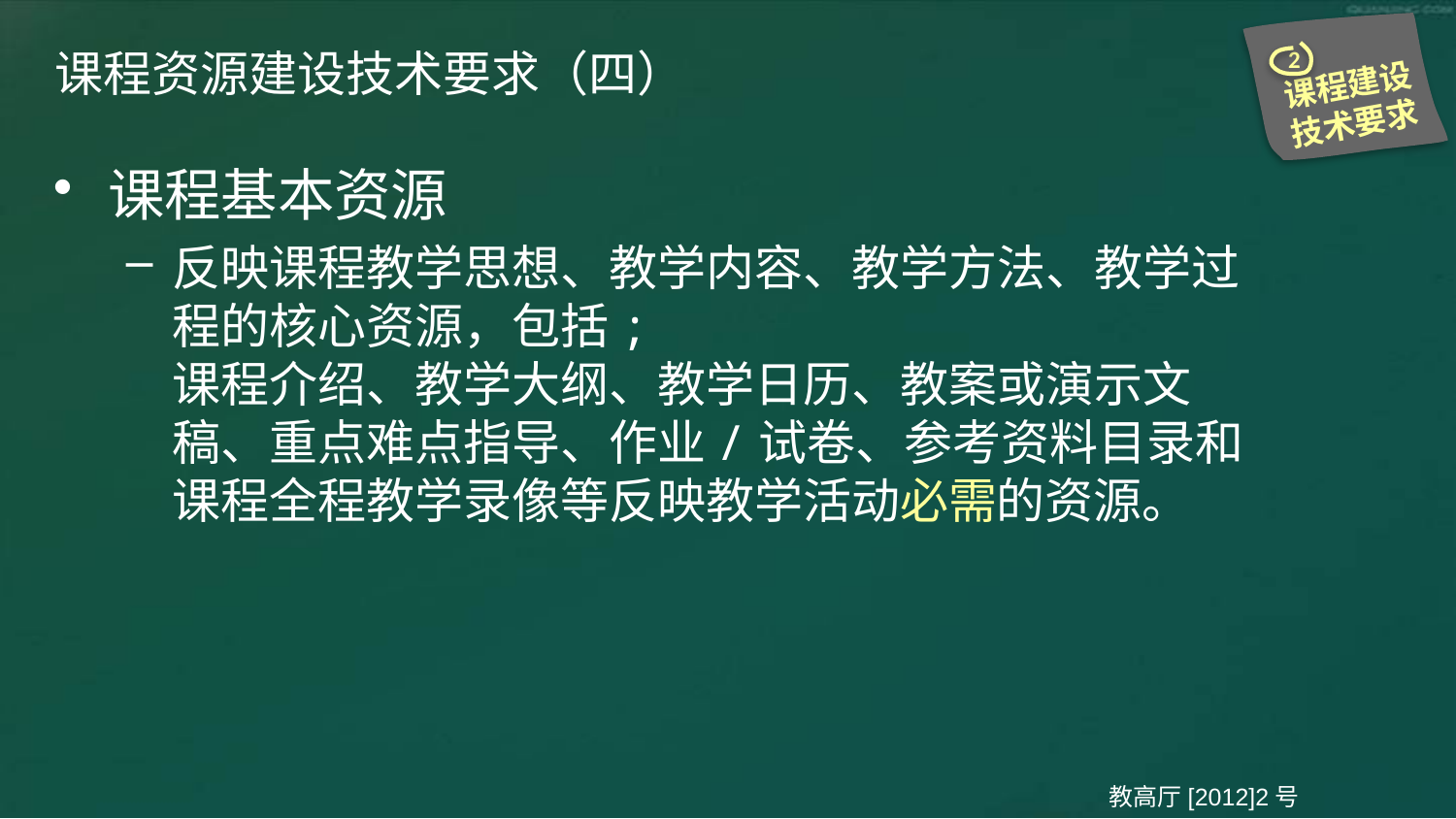

2

课程建设技术要求
# 课程资源建设技术要求（四）
课程基本资源
反映课程教学思想、教学内容、教学方法、教学过程的核心资源，包括;
课程介绍、教学大纲、教学日历、教案或演示文稿、重点难点指导、作业/试卷、参考资料目录和课程全程教学录像等反映教学活动必需的资源。
教高厅[2012]2号